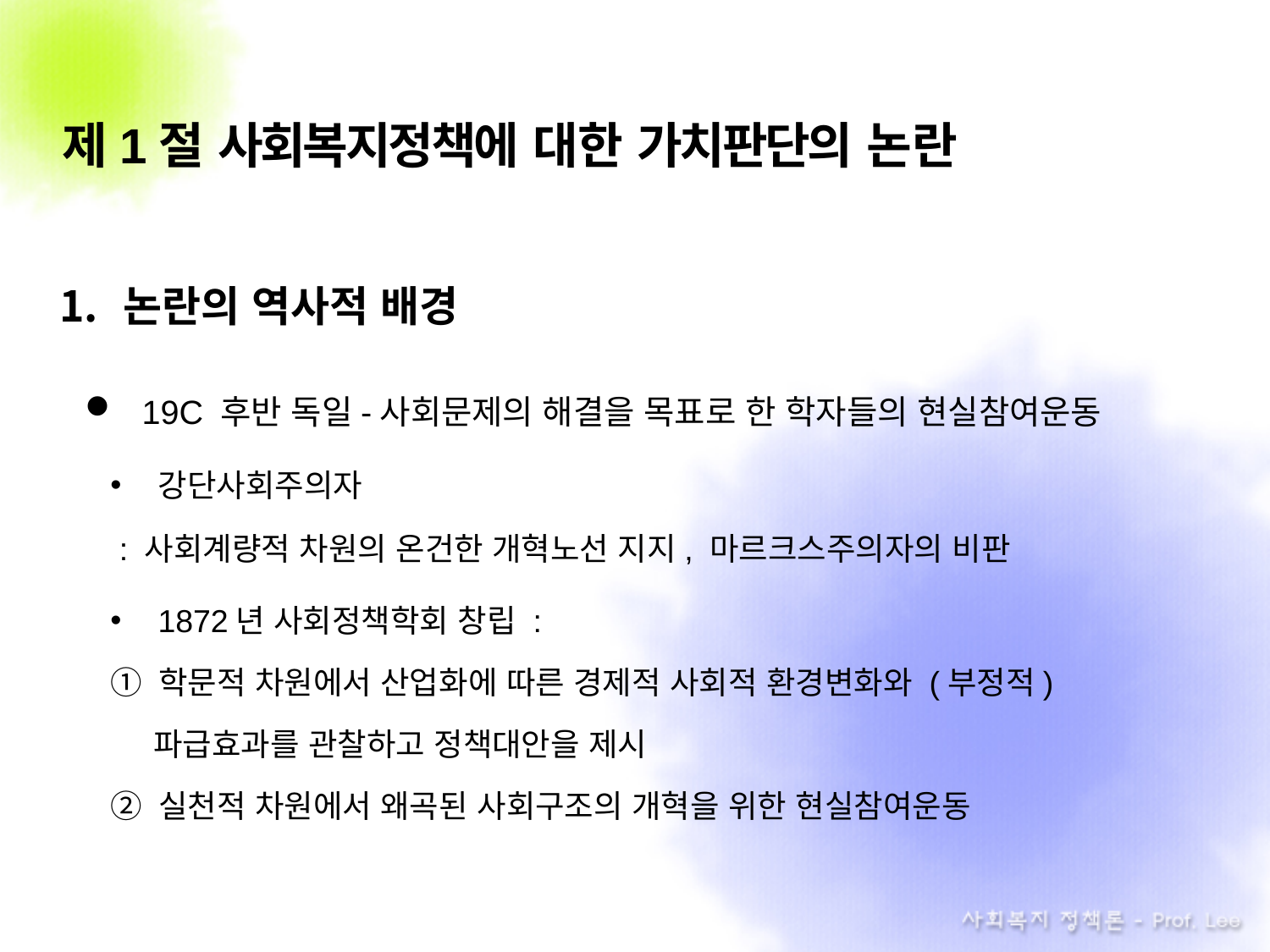

# 제1절 사회복지정책에 대한 가치판단의 논란
논란의 역사적 배경

 19C 후반 독일-사회문제의 해결을 목표로 한 학자들의 현실참여운동
강단사회주의자
 : 사회계량적 차원의 온건한 개혁노선 지지, 마르크스주의자의 비판
1872년 사회정책학회 창립 :
① 학문적 차원에서 산업화에 따른 경제적 사회적 환경변화와 (부정적)
    파급효과를 관찰하고 정책대안을 제시
② 실천적 차원에서 왜곡된 사회구조의 개혁을 위한 현실참여운동